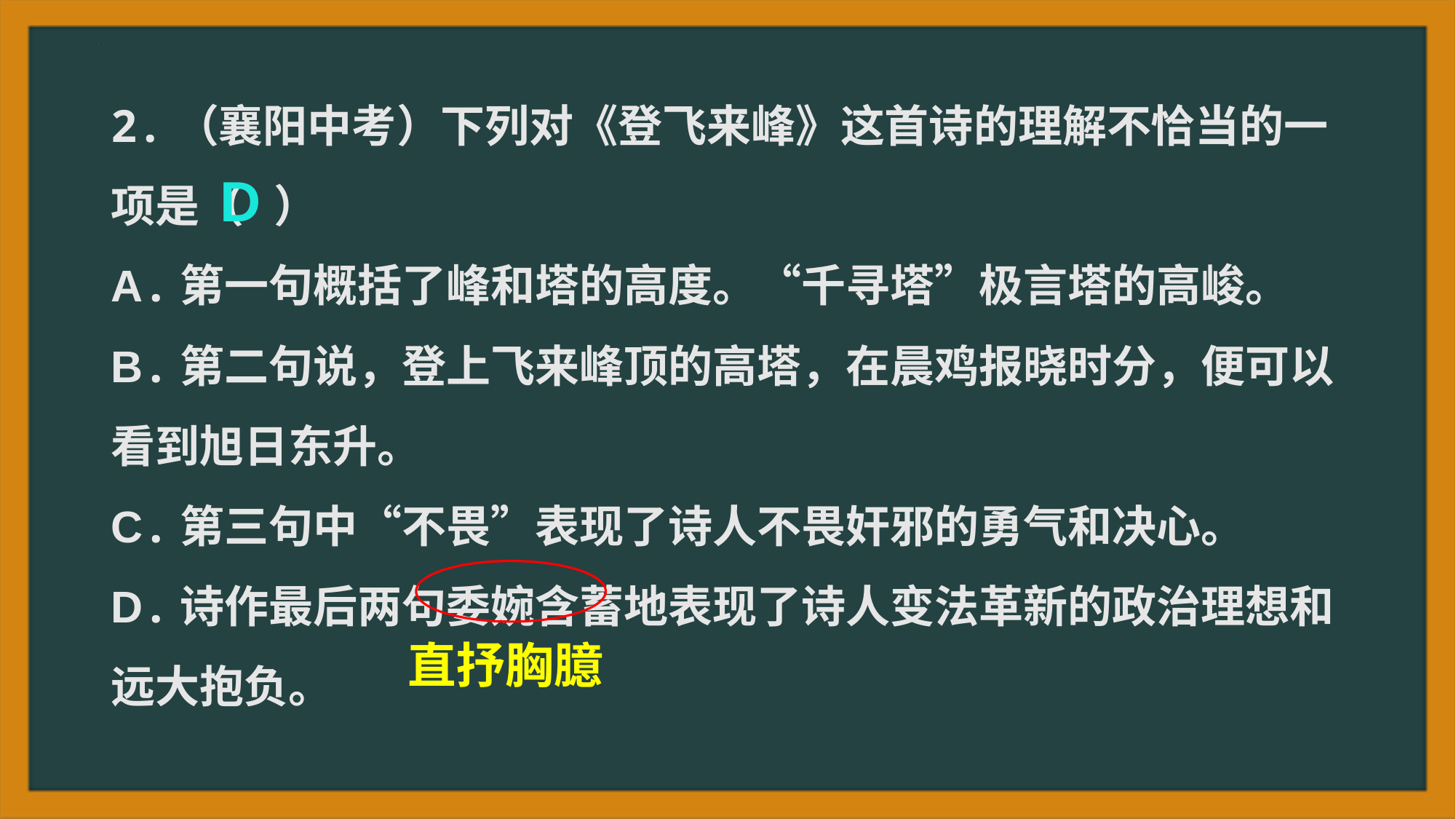

2.（襄阳中考）下列对《登飞来峰》这首诗的理解不恰当的一项是（   ）
A.第一句概括了峰和塔的高度。“千寻塔”极言塔的高峻。
B.第二句说，登上飞来峰顶的高塔，在晨鸡报晓时分，便可以看到旭日东升。
C.第三句中“不畏”表现了诗人不畏奸邪的勇气和决心。
D.诗作最后两句委婉含蓄地表现了诗人变法革新的政治理想和远大抱负。
D

直抒胸臆